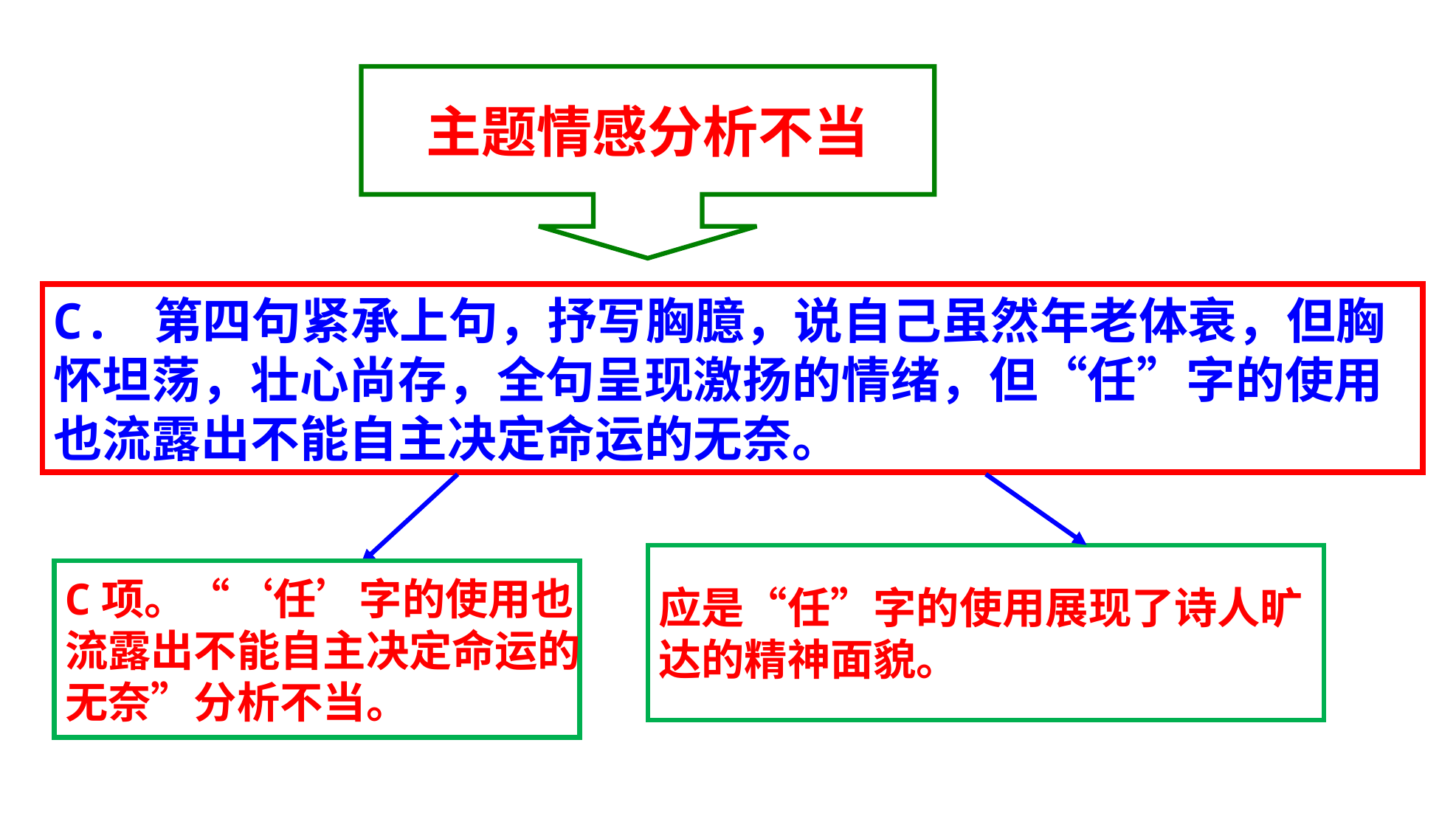

主题情感分析不当
C. 第四句紧承上句，抒写胸臆，说自己虽然年老体衰，但胸怀坦荡，壮心尚存，全句呈现激扬的情绪，但“任”字的使用也流露出不能自主决定命运的无奈。

应是“任”字的使用展现了诗人旷
达的精神面貌。
C项。“‘任’字的使用也
流露出不能自主决定命运的
无奈”分析不当。